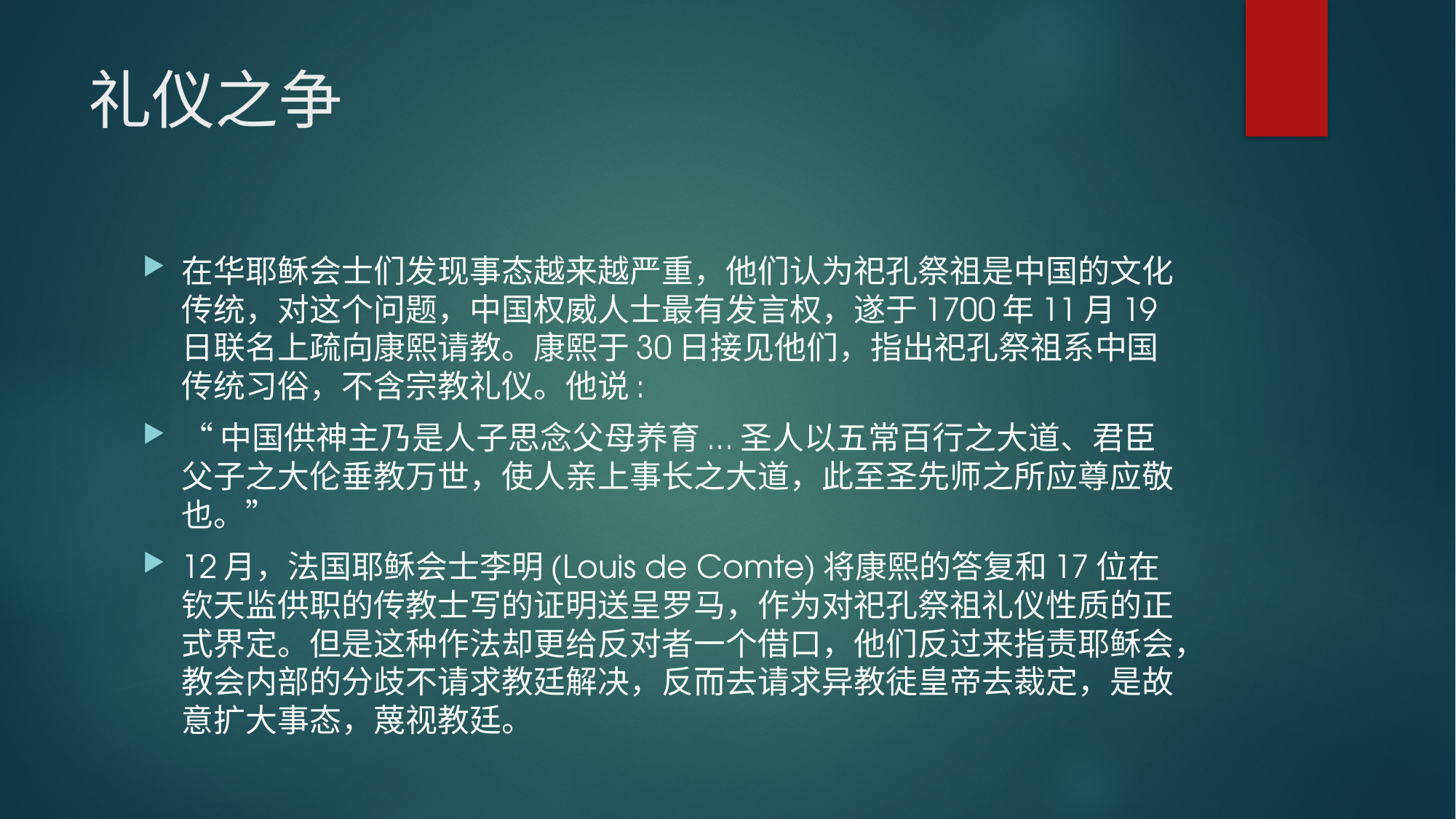

# 礼仪之争
在华耶稣会士们发现事态越来越严重，他们认为祀孔祭祖是中国的文化传统，对这个问题，中国权威人士最有发言权，遂于1700年11月19日联名上疏向康熙请教。康熙于30日接见他们，指出祀孔祭祖系中国传统习俗，不含宗教礼仪。他说:
“中国供神主乃是人子思念父母养育...圣人以五常百行之大道、君臣父子之大伦垂教万世，使人亲上事长之大道，此至圣先师之所应尊应敬也。”
12月，法国耶稣会士李明(Louis de Comte)将康熙的答复和17位在钦天监供职的传教士写的证明送呈罗马，作为对祀孔祭祖礼仪性质的正式界定。但是这种作法却更给反对者一个借口，他们反过来指责耶稣会，教会内部的分歧不请求教廷解决，反而去请求异教徒皇帝去裁定，是故意扩大事态，蔑视教廷。